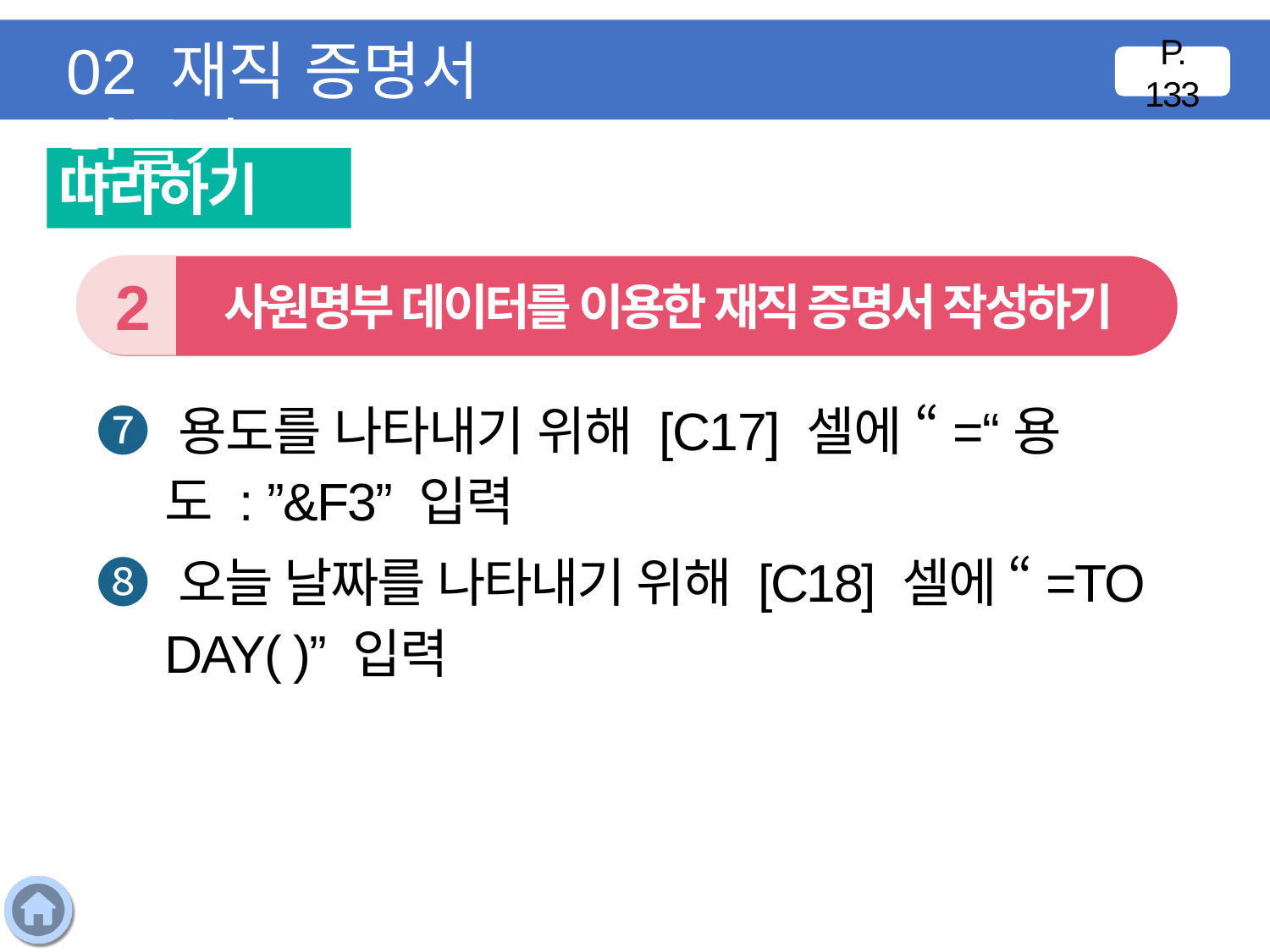

02 재직 증명서 만들기
P. 133
따라하기
2
        사원명부 데이터를 이용한 재직 증명서 작성하기
❼ 용도를 나타내기 위해 [C17] 셀에 “=“용 도 : ”&F3” 입력
❽ 오늘 날짜를 나타내기 위해 [C18] 셀에 “=TO
DAY( )” 입력